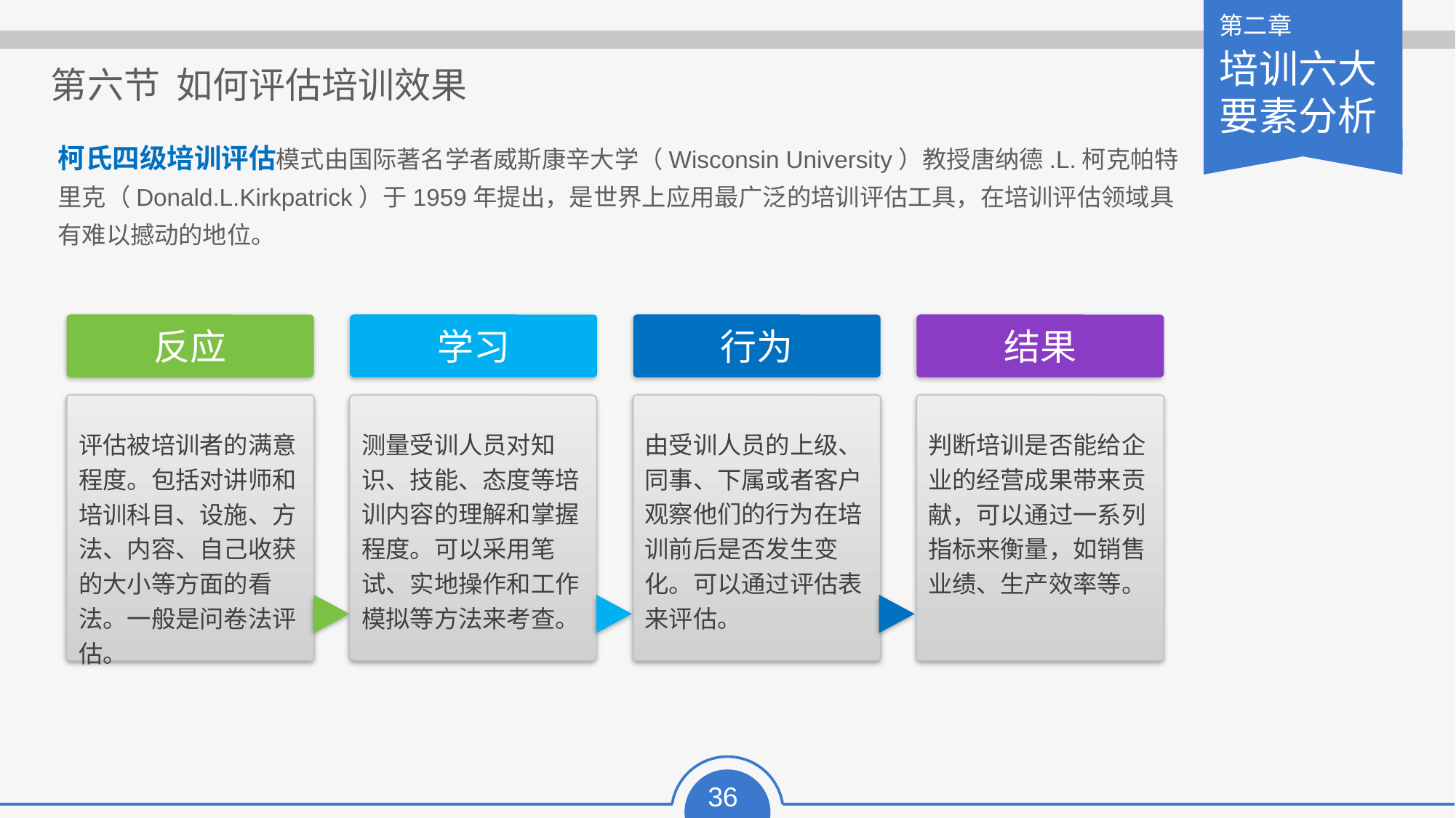

第六节  如何评估培训效果
柯氏四级培训评估模式由国际著名学者威斯康辛大学（Wisconsin University）教授唐纳德.L.柯克帕特里克（Donald.L.Kirkpatrick）于1959年提出，是世界上应用最广泛的培训评估工具，在培训评估领域具有难以撼动的地位。
反应
学习
行为
结果

评估被培训者的满意程度。包括对讲师和培训科目、设施、方法、内容、自己收获的大小等方面的看法。一般是问卷法评估。
测量受训人员对知识、技能、态度等培训内容的理解和掌握程度。可以采用笔试、实地操作和工作模拟等方法来考查。
由受训人员的上级、同事、下属或者客户观察他们的行为在培训前后是否发生变化。可以通过评估表来评估。
判断培训是否能给企业的经营成果带来贡献，可以通过一系列指标来衡量，如销售业绩、生产效率等。